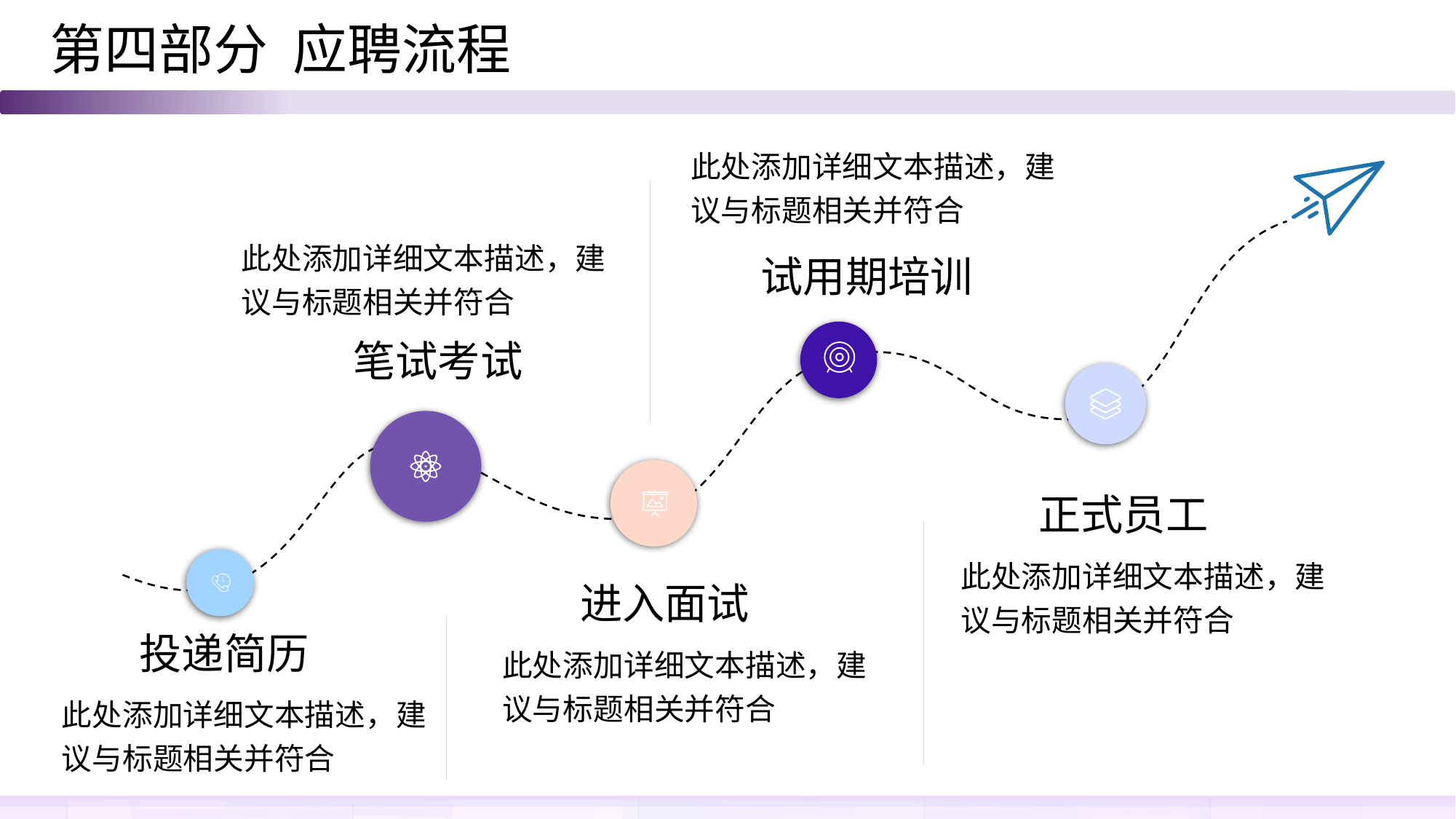

第四部分  应聘流程
此处添加详细文本描述，建议与标题相关并符合

此处添加详细文本描述，建议与标题相关并符合
试用期培训

笔试考试

正式员工

此处添加详细文本描述，建议与标题相关并符合

进入面试

投递简历
此处添加详细文本描述，建议与标题相关并符合
此处添加详细文本描述，建议与标题相关并符合